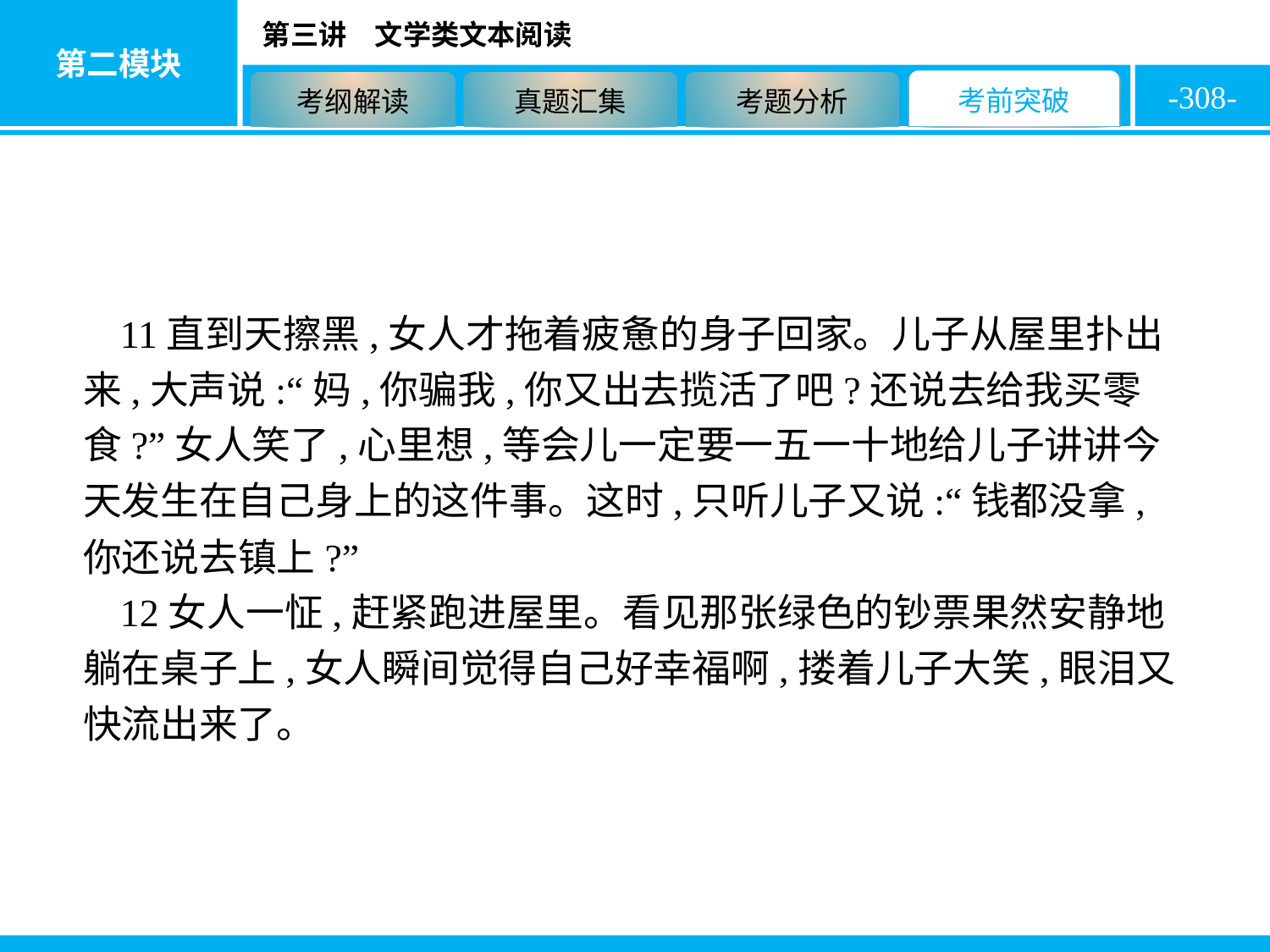

-308-
11直到天擦黑,女人才拖着疲惫的身子回家。儿子从屋里扑出来,大声说:“妈,你骗我,你又出去揽活了吧?还说去给我买零食?”女人笑了,心里想,等会儿一定要一五一十地给儿子讲讲今天发生在自己身上的这件事。这时,只听儿子又说:“钱都没拿,你还说去镇上?”
12女人一怔,赶紧跑进屋里。看见那张绿色的钞票果然安静地躺在桌子上,女人瞬间觉得自己好幸福啊,搂着儿子大笑,眼泪又快流出来了。